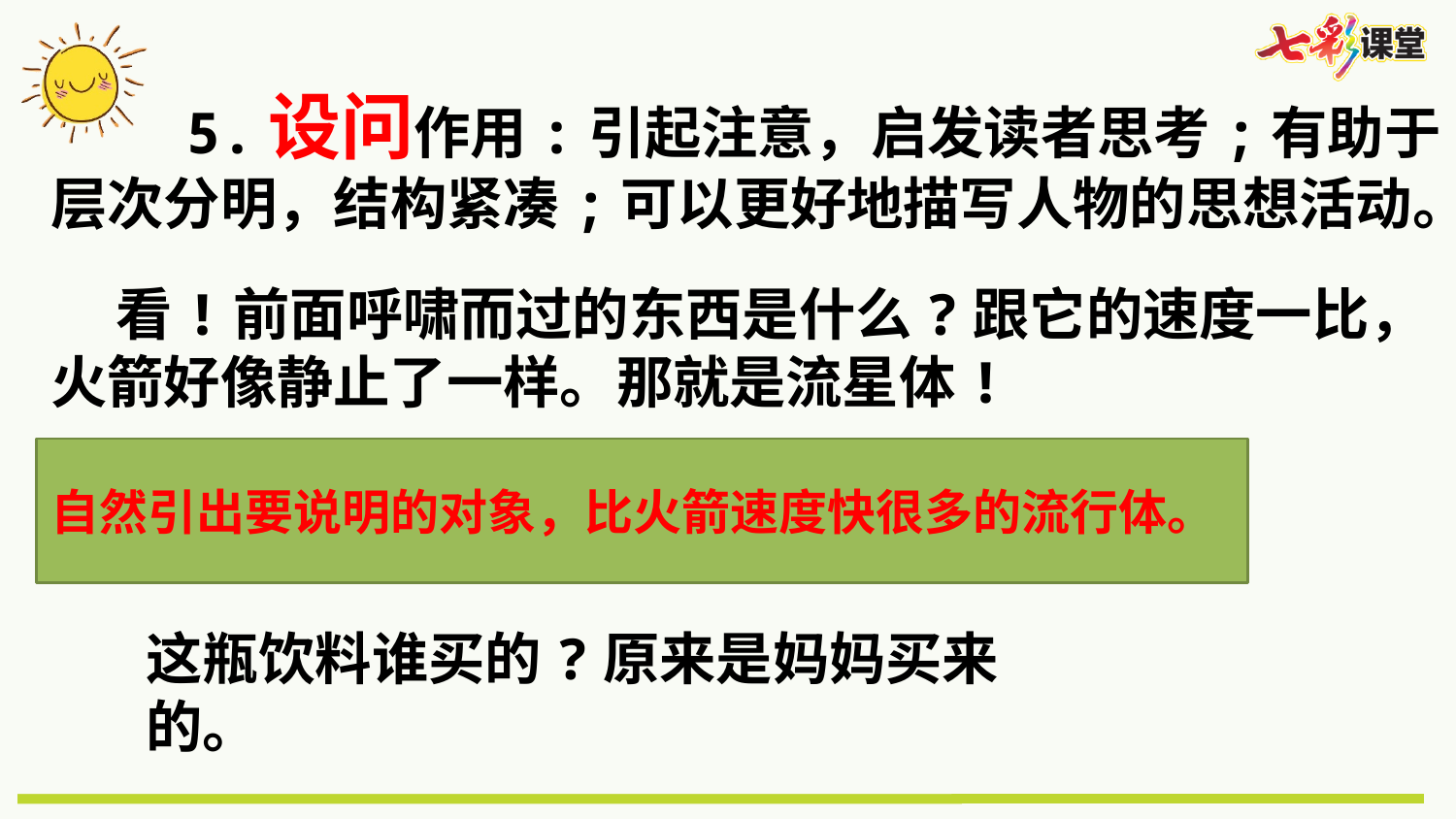

5.设问作用:引起注意，启发读者思考;有助于层次分明，结构紧凑;可以更好地描写人物的思想活动。
    看!前面呼啸而过的东西是什么?跟它的速度一比，火箭好像静止了一样。那就是流星体!
自然引出要说明的对象，比火箭速度快很多的流行体。
这瓶饮料谁买的?原来是妈妈买来的。